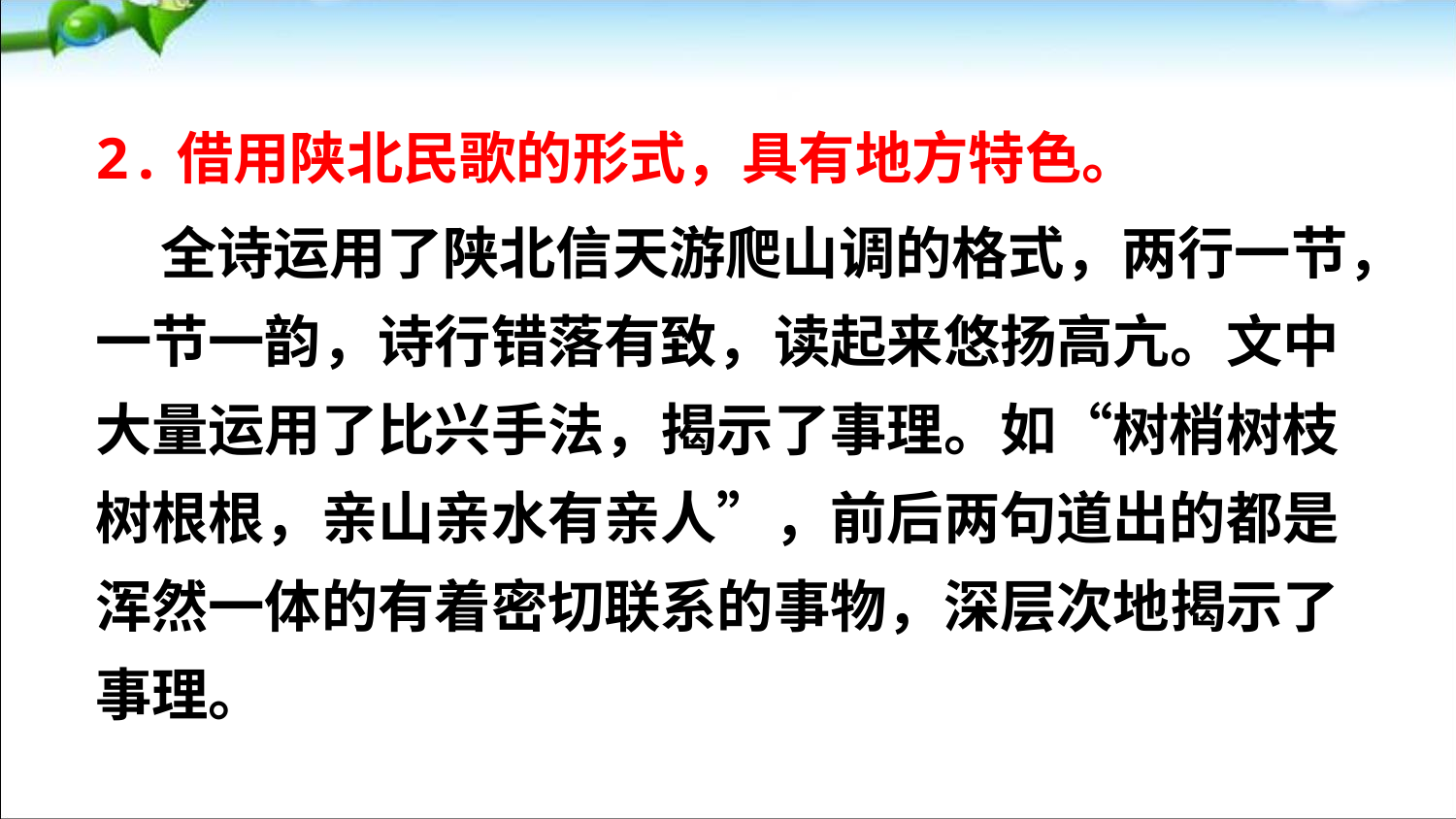

2.借用陕北民歌的形式，具有地方特色。
    全诗运用了陕北信天游爬山调的格式，两行一节，一节一韵，诗行错落有致，读起来悠扬高亢。文中大量运用了比兴手法，揭示了事理。如“树梢树枝树根根，亲山亲水有亲人”，前后两句道出的都是浑然一体的有着密切联系的事物，深层次地揭示了事理。